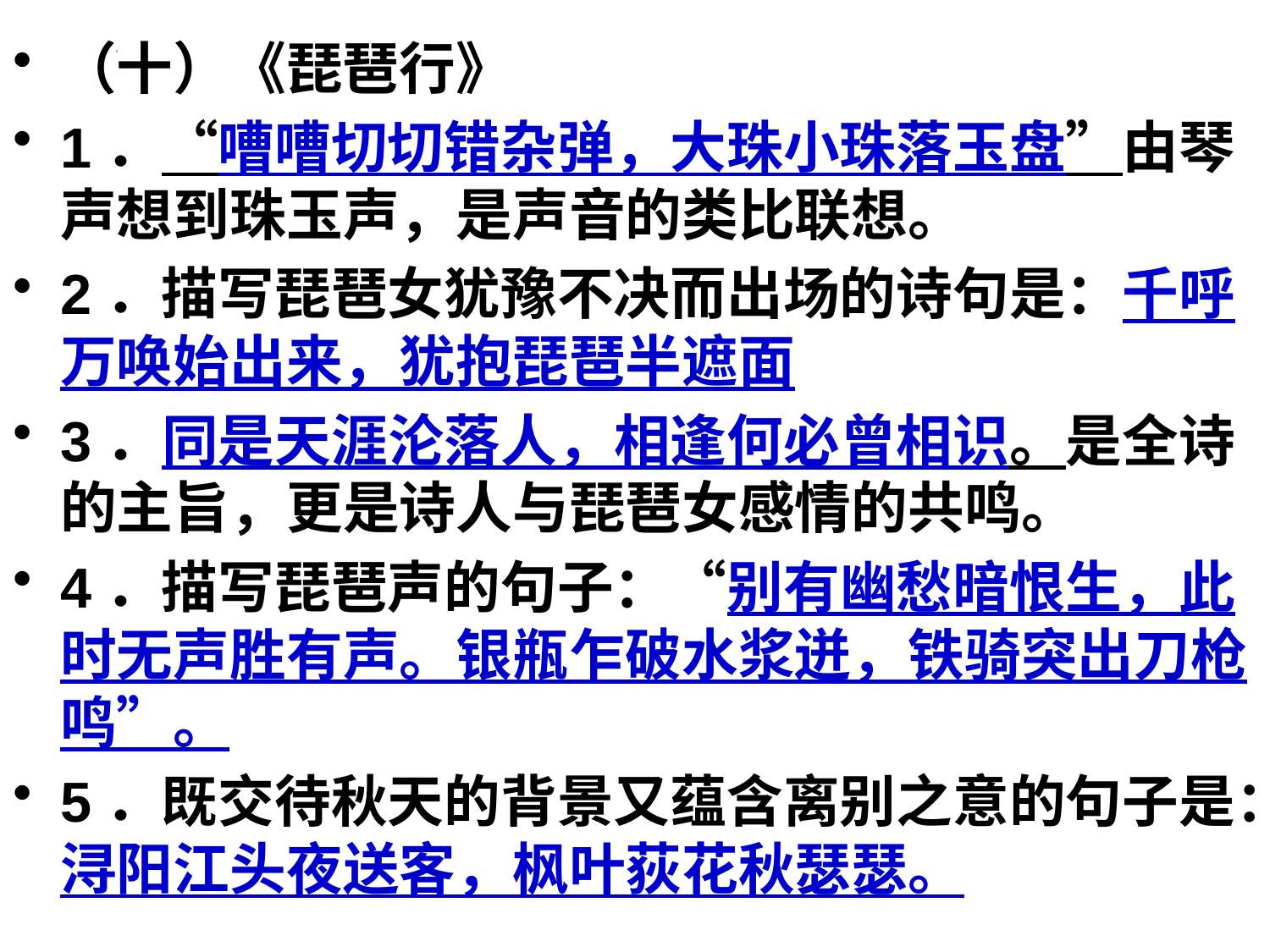

（十）《琵琶行》
1．“嘈嘈切切错杂弹，大珠小珠落玉盘”由琴声想到珠玉声，是声音的类比联想。
2．描写琵琶女犹豫不决而出场的诗句是：千呼万唤始出来，犹抱琵琶半遮面
3．同是天涯沦落人，相逢何必曾相识。是全诗的主旨，更是诗人与琵琶女感情的共鸣。
4．描写琵琶声的句子：“别有幽愁暗恨生，此时无声胜有声。银瓶乍破水浆迸，铁骑突出刀枪鸣”。
5．既交待秋天的背景又蕴含离别之意的句子是：浔阳江头夜送客，枫叶荻花秋瑟瑟。
#